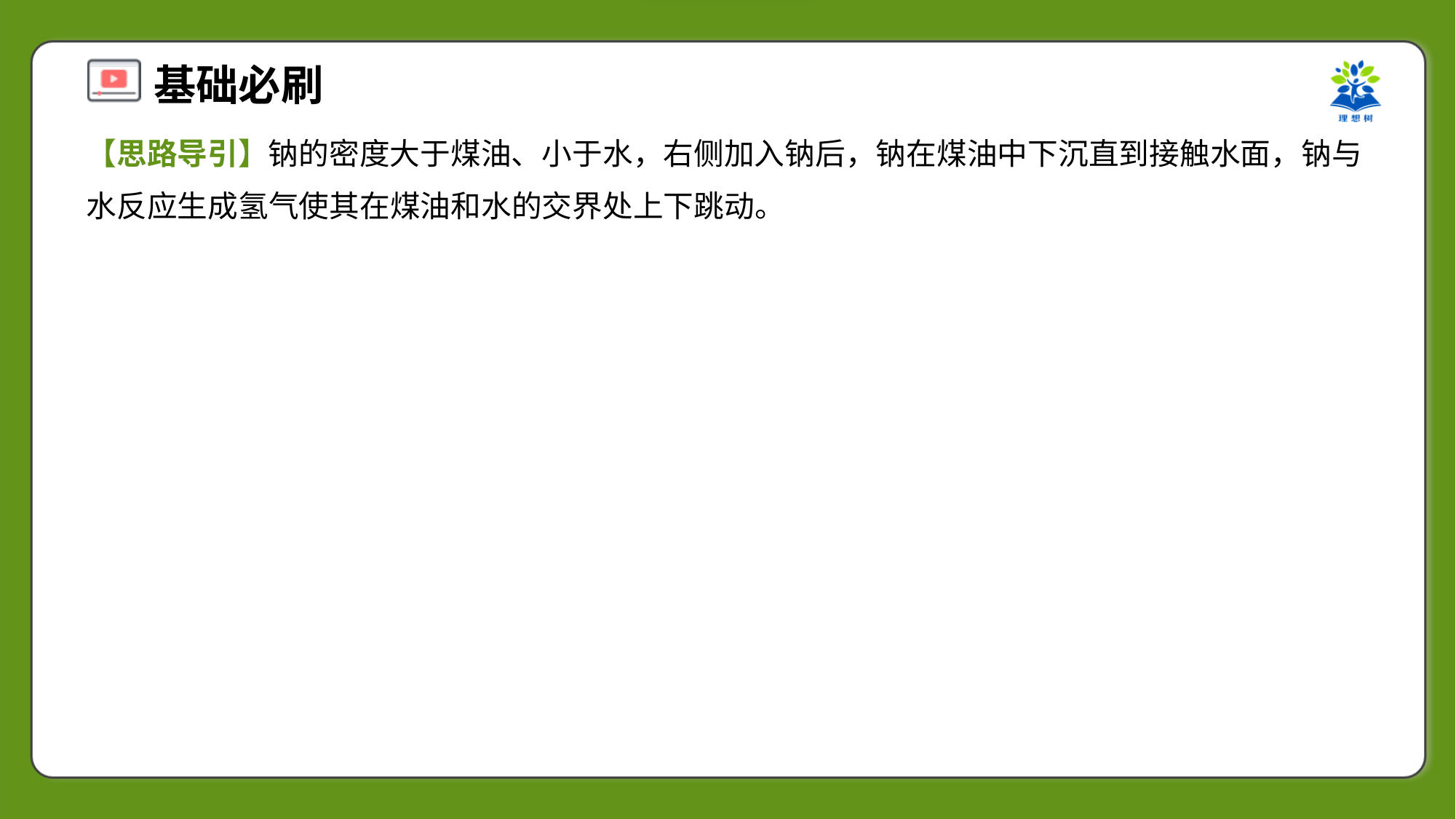

【思路导引】钠的密度大于煤油、小于水，右侧加入钠后，钠在煤油中下沉直到接触水面，钠与
水反应生成氢气使其在煤油和水的交界处上下跳动。